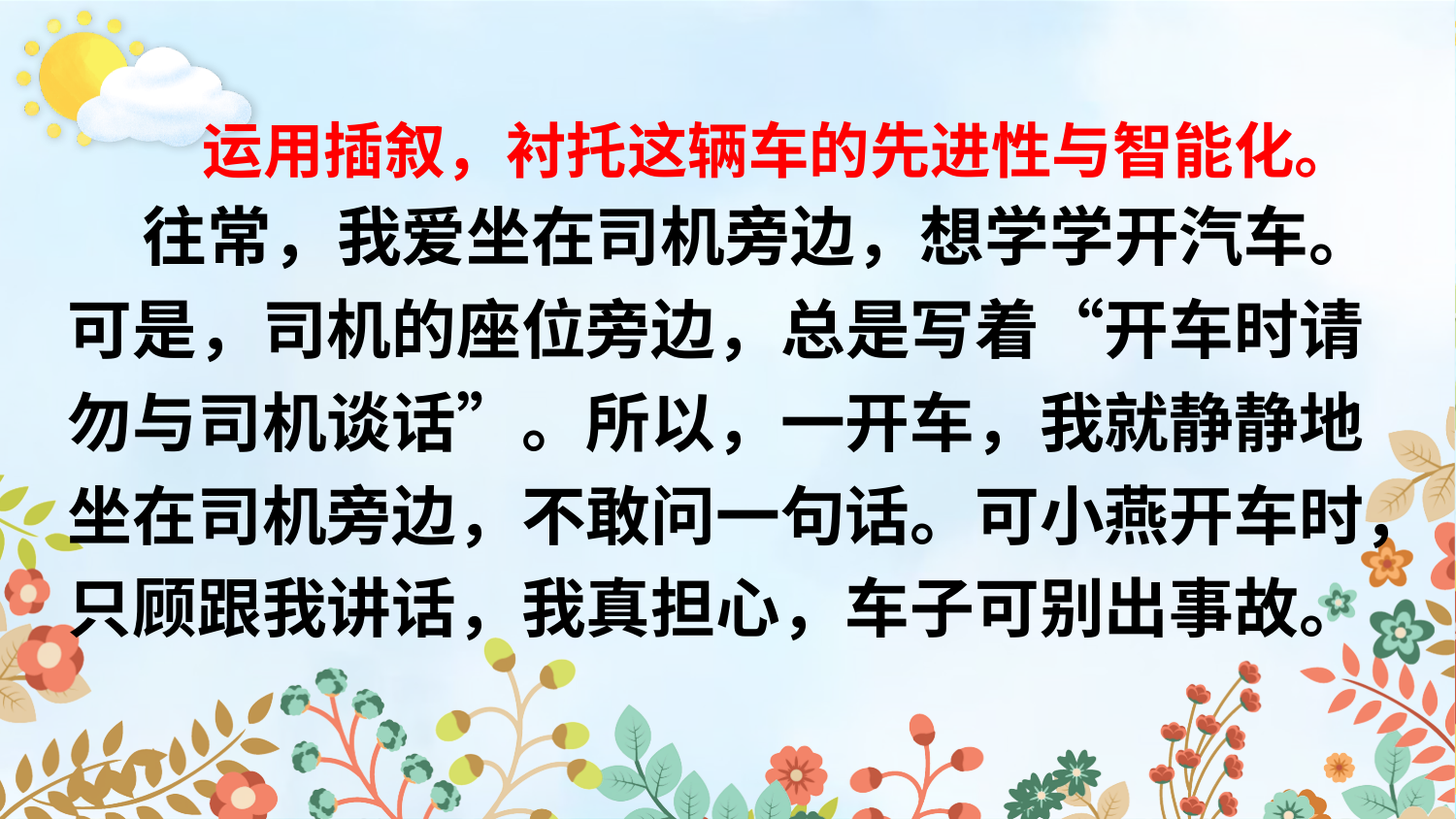

运用插叙，衬托这辆车的先进性与智能化。
    往常，我爱坐在司机旁边，想学学开汽车。可是，司机的座位旁边，总是写着“开车时请勿与司机谈话”。所以，一开车，我就静静地坐在司机旁边，不敢问一句话。可小燕开车时，只顾跟我讲话，我真担心，车子可别出事故。